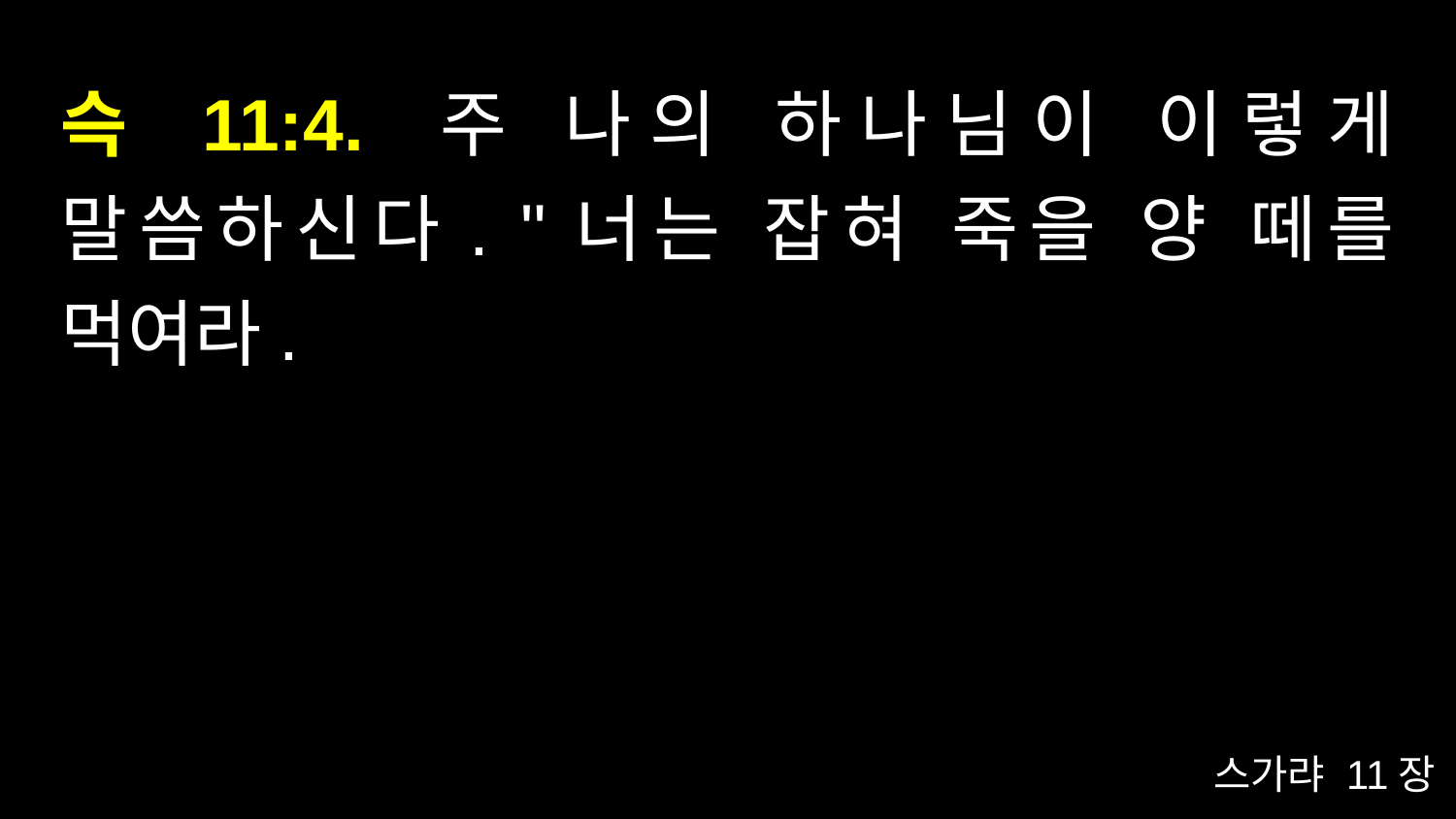

# 슥 11:4. 주 나의 하나님이 이렇게 말씀하신다. "너는 잡혀 죽을 양 떼를 먹여라.
스가랴 11장